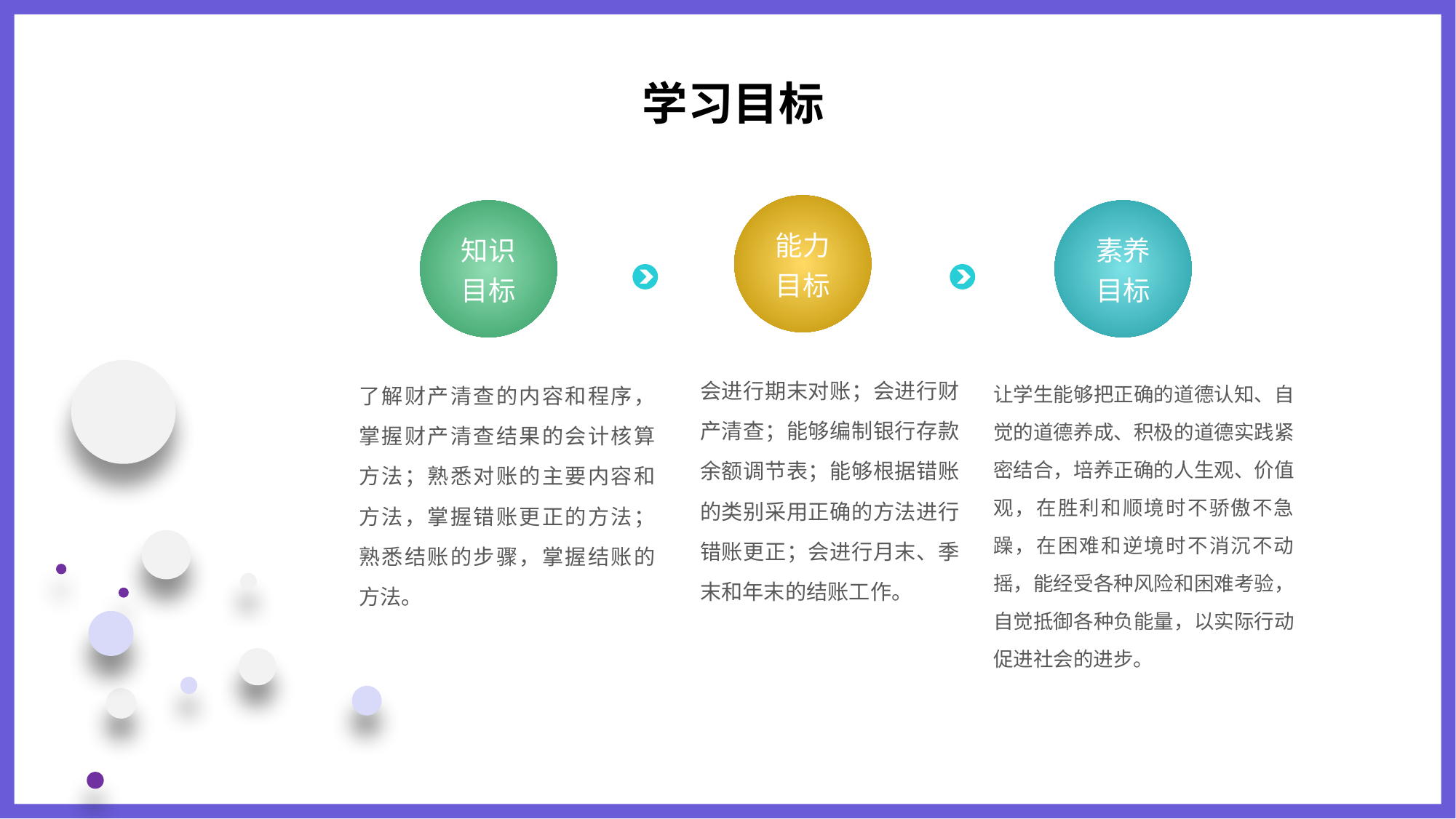

学习目标
能力
目标
会进行期末对账；会进行财产清查；能够编制银行存款余额调节表；能够根据错账的类别采用正确的方法进行错账更正；会进行月末、季末和年末的结账工作。
知识
目标
了解财产清查的内容和程序，掌握财产清查结果的会计核算方法；熟悉对账的主要内容和方法，掌握错账更正的方法；熟悉结账的步骤，掌握结账的方法。
素养
目标
让学生能够把正确的道德认知、自觉的道德养成、积极的道德实践紧密结合，培养正确的人生观、价值观，在胜利和顺境时不骄傲不急躁，在困难和逆境时不消沉不动摇，能经受各种风险和困难考验，自觉抵御各种负能量，以实际行动促进社会的进步。